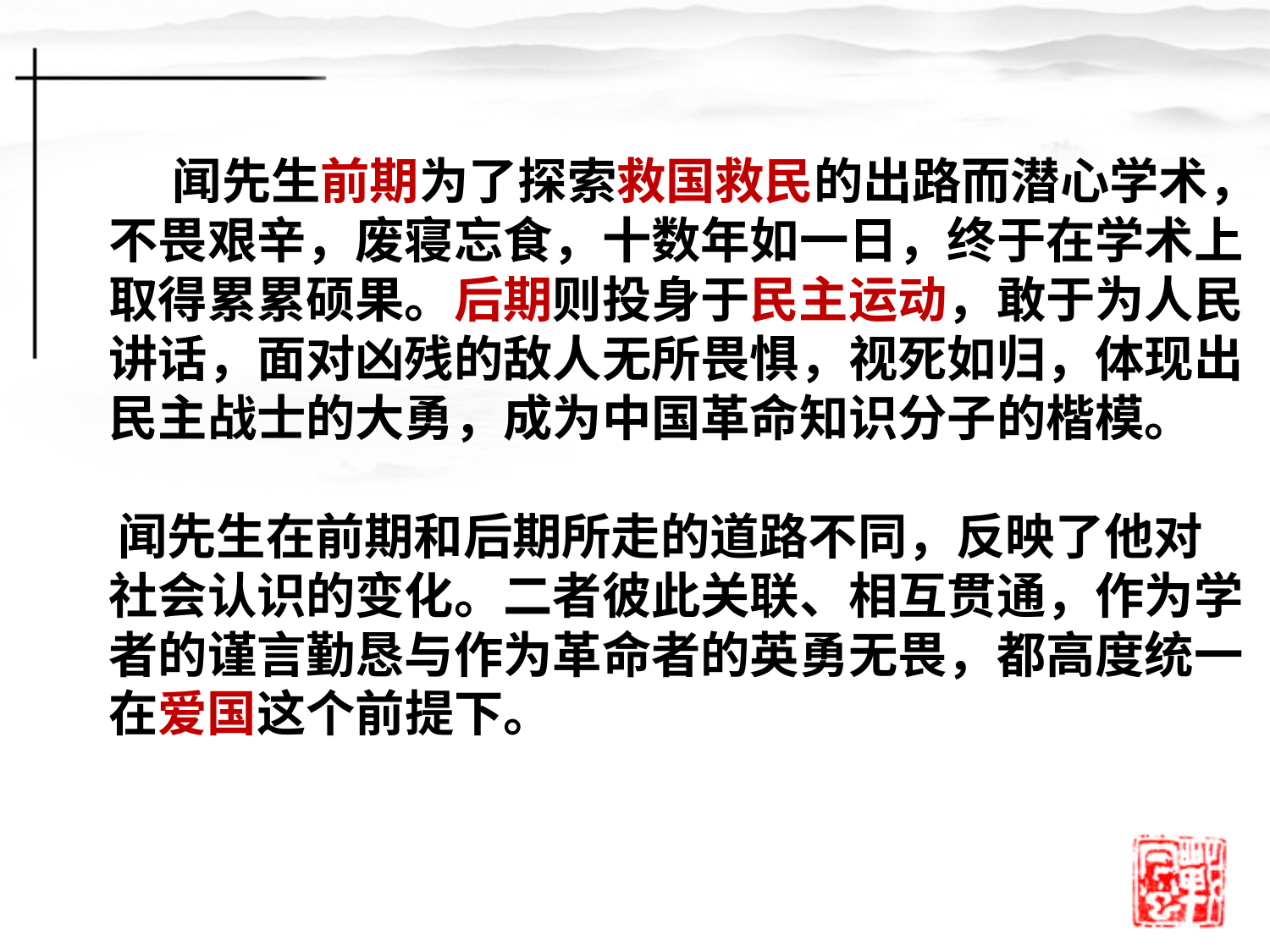

闻先生前期为了探索救国救民的出路而潜心学术，不畏艰辛，废寝忘食，十数年如一日，终于在学术上取得累累硕果。后期则投身于民主运动，敢于为人民讲话，面对凶残的敌人无所畏惧，视死如归，体现出民主战士的大勇，成为中国革命知识分子的楷模。

    闻先生在前期和后期所走的道路不同，反映了他对社会认识的变化。二者彼此关联、相互贯通，作为学者的谨言勤恳与作为革命者的英勇无畏，都高度统一在爱国这个前提下。